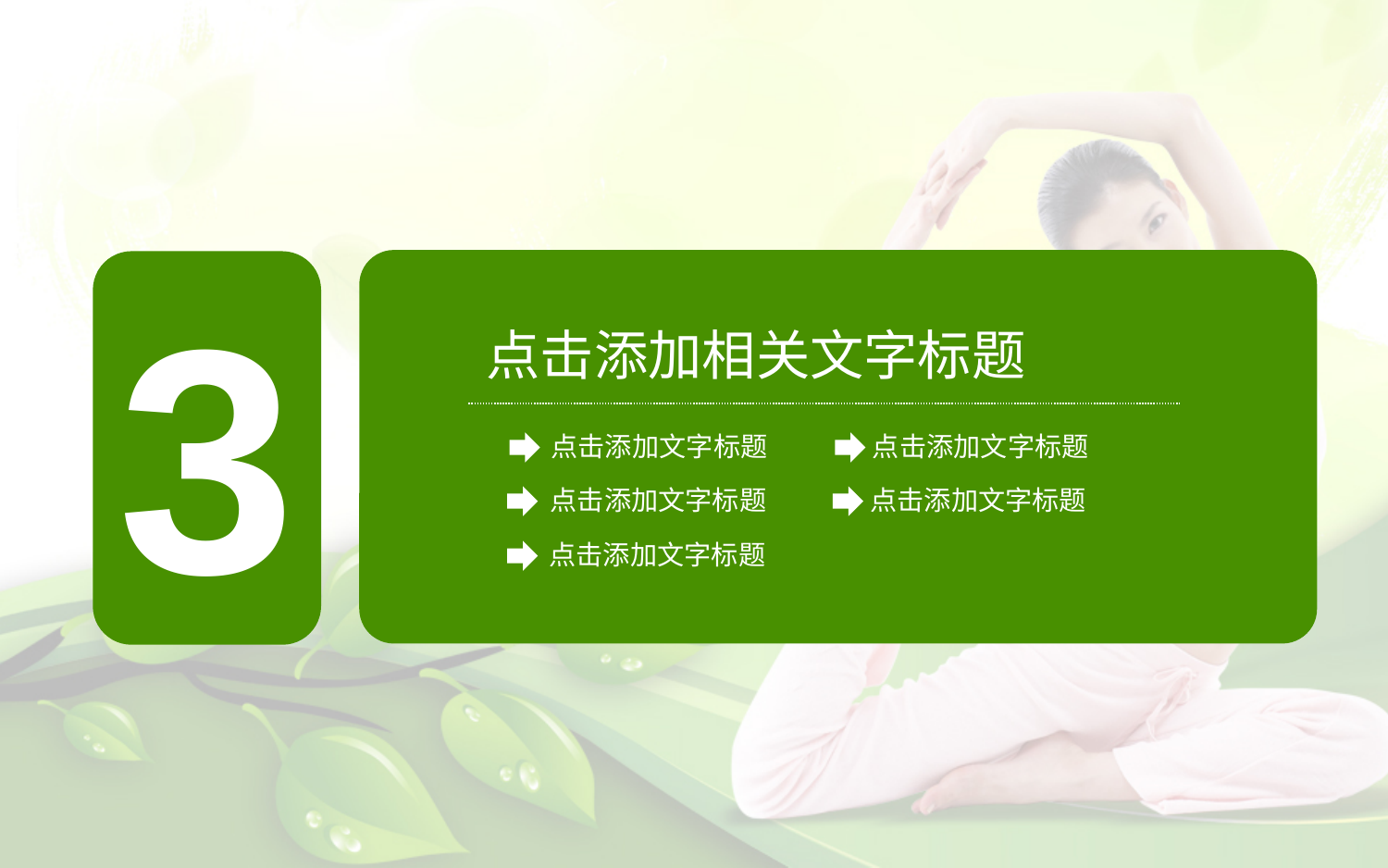

3

点击添加相关文字标题
点击添加文字标题
点击添加文字标题

点击添加文字标题
点击添加文字标题

点击添加文字标题